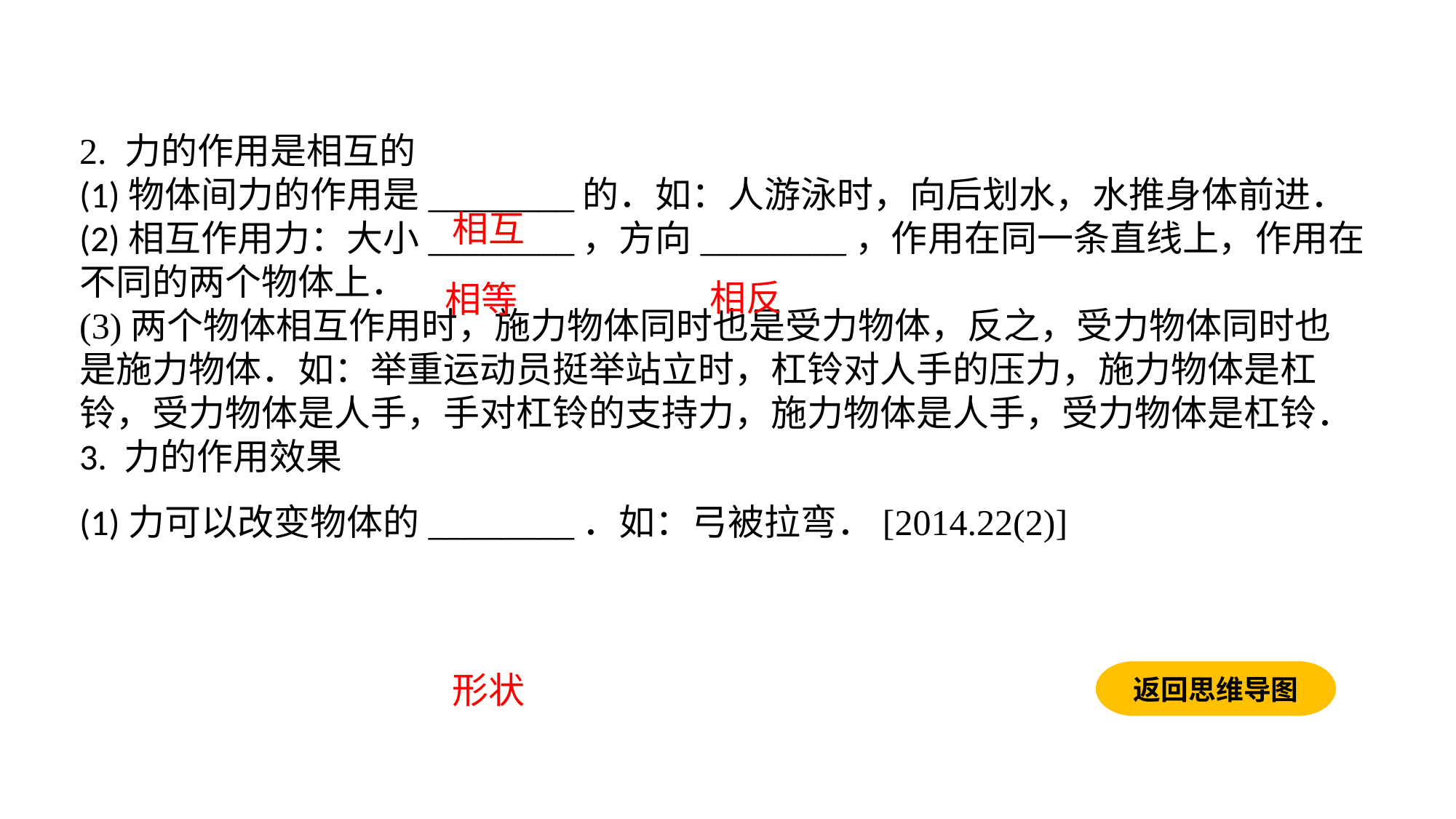

2. 力的作用是相互的(1)物体间力的作用是________的．如：人游泳时，向后划水，水推身体前进．(2)相互作用力：大小________，方向________，作用在同一条直线上，作用在不同的两个物体上．(3)两个物体相互作用时，施力物体同时也是受力物体，反之，受力物体同时也是施力物体．如：举重运动员挺举站立时，杠铃对人手的压力，施力物体是杠铃，受力物体是人手，手对杠铃的支持力，施力物体是人手，受力物体是杠铃．3. 力的作用效果(1)力可以改变物体的________．如：弓被拉弯．[2014.22(2)]
相互
相反
相等
返回思维导图
形状